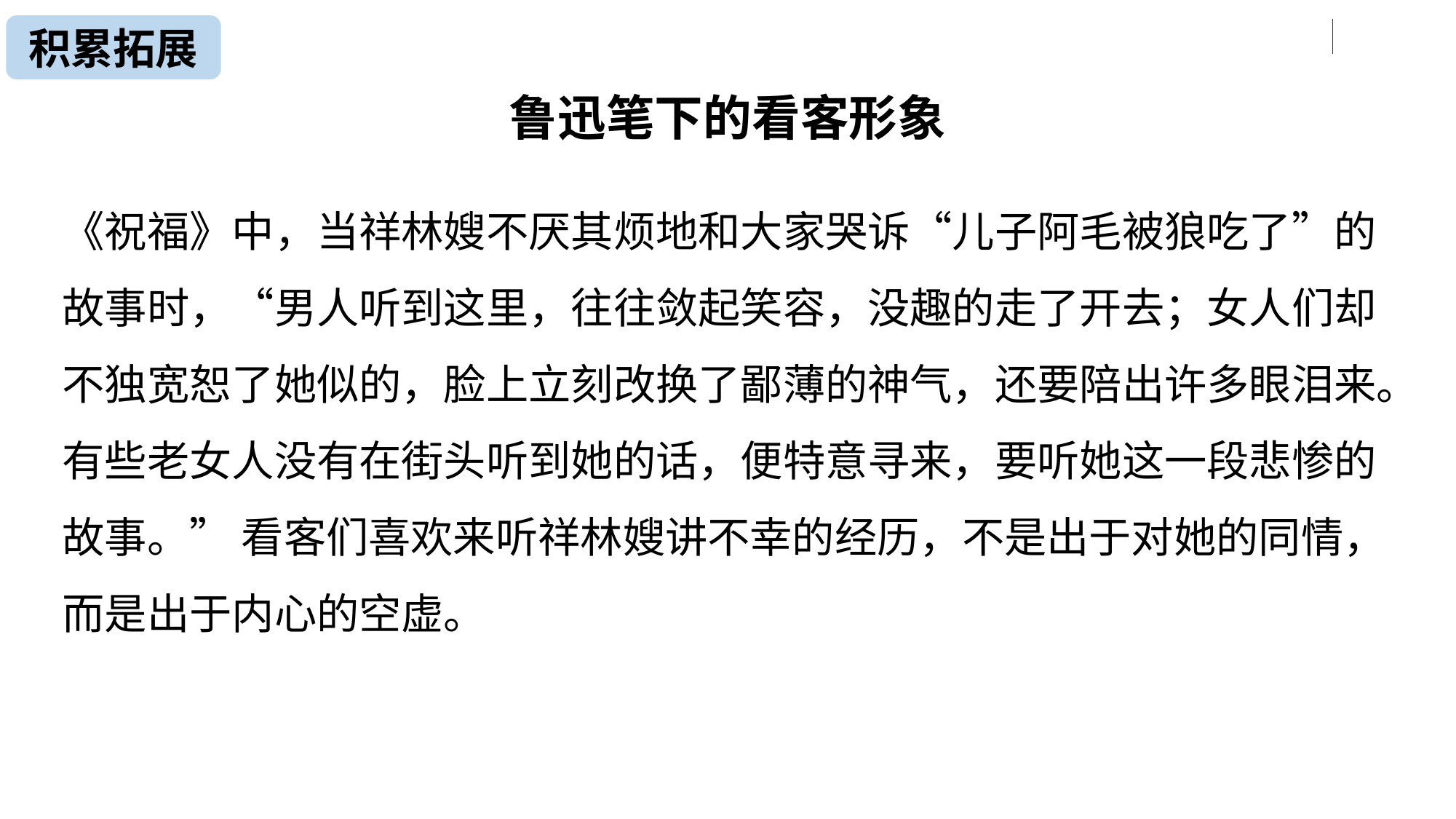

积累拓展
鲁迅笔下的看客形象
《祝福》中，当祥林嫂不厌其烦地和大家哭诉“儿子阿毛被狼吃了”的故事时，“男人听到这里，往往敛起笑容，没趣的走了开去；女人们却不独宽恕了她似的，脸上立刻改换了鄙薄的神气，还要陪出许多眼泪来。有些老女人没有在街头听到她的话，便特意寻来，要听她这一段悲惨的故事。” 看客们喜欢来听祥林嫂讲不幸的经历，不是出于对她的同情，而是出于内心的空虚。